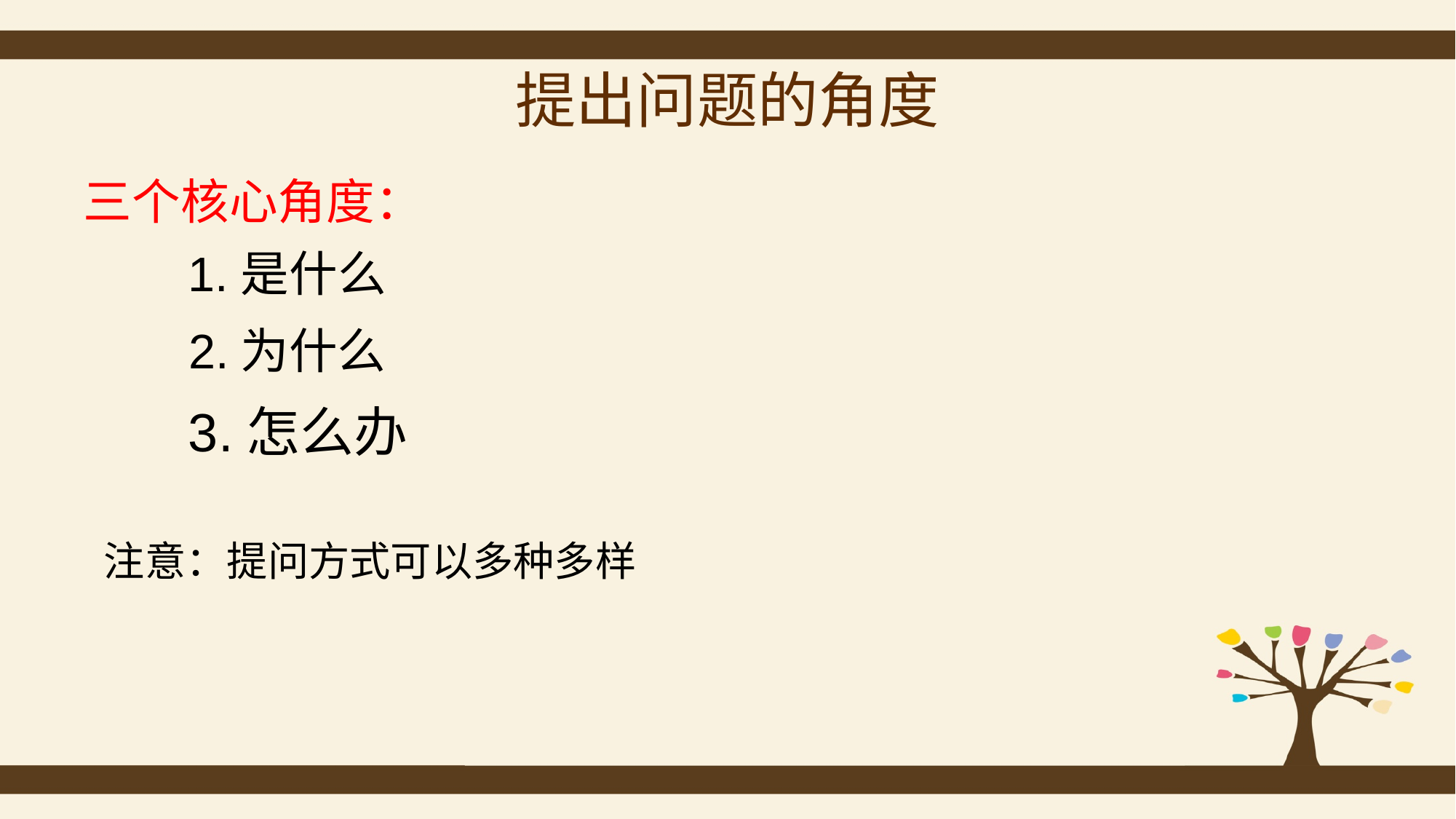

# 提出问题的角度
三个核心角度：
1.是什么
2.为什么
3.怎么办
  注意：提问方式可以多种多样